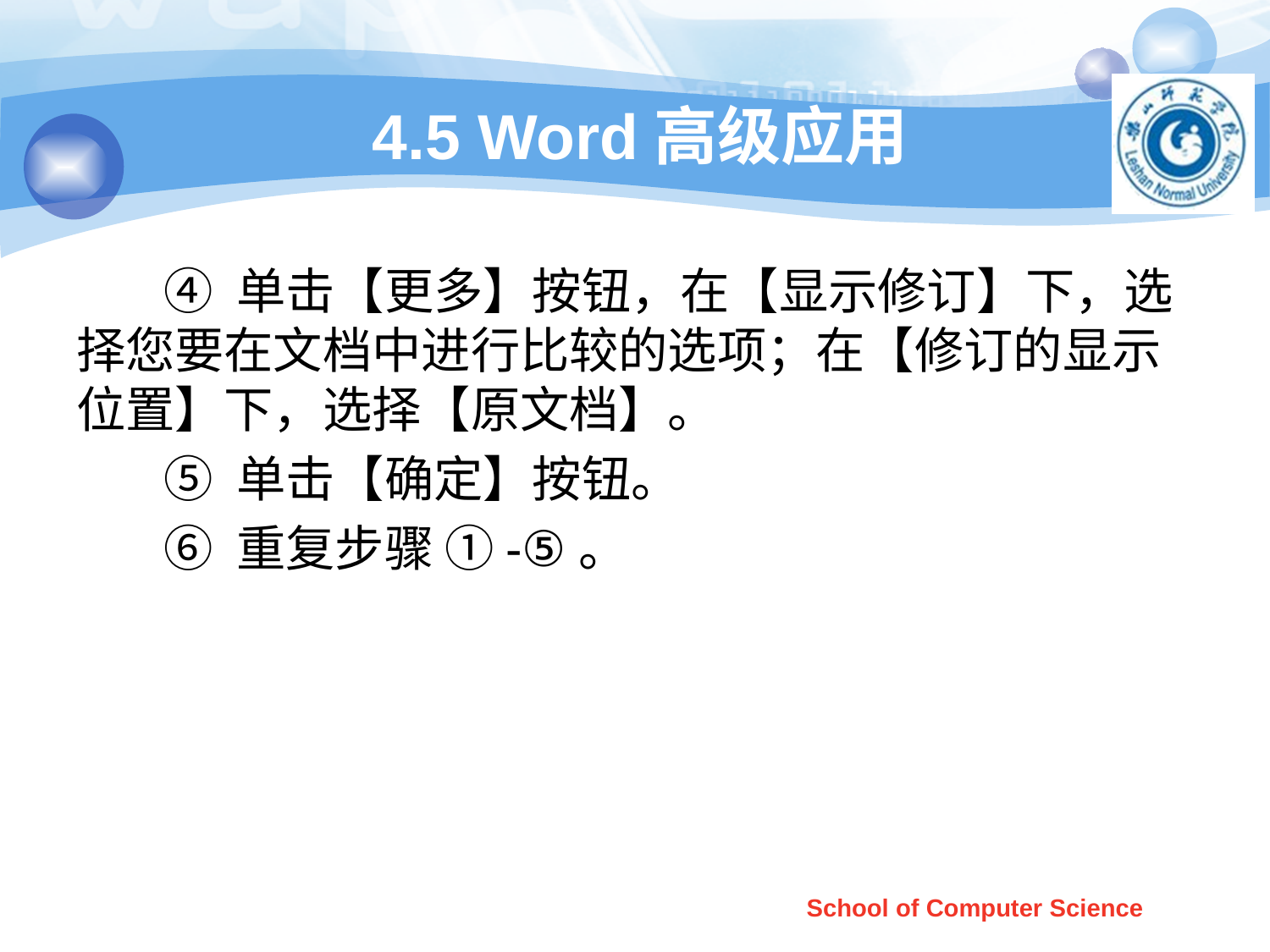

# 4.5 Word高级应用
        ④ 单击【更多】按钮，在【显示修订】下，选择您要在文档中进行比较的选项；在【修订的显示位置】下，选择【原文档】。
        ⑤ 单击【确定】按钮。
        ⑥ 重复步骤 ①-⑤。
School of Computer Science